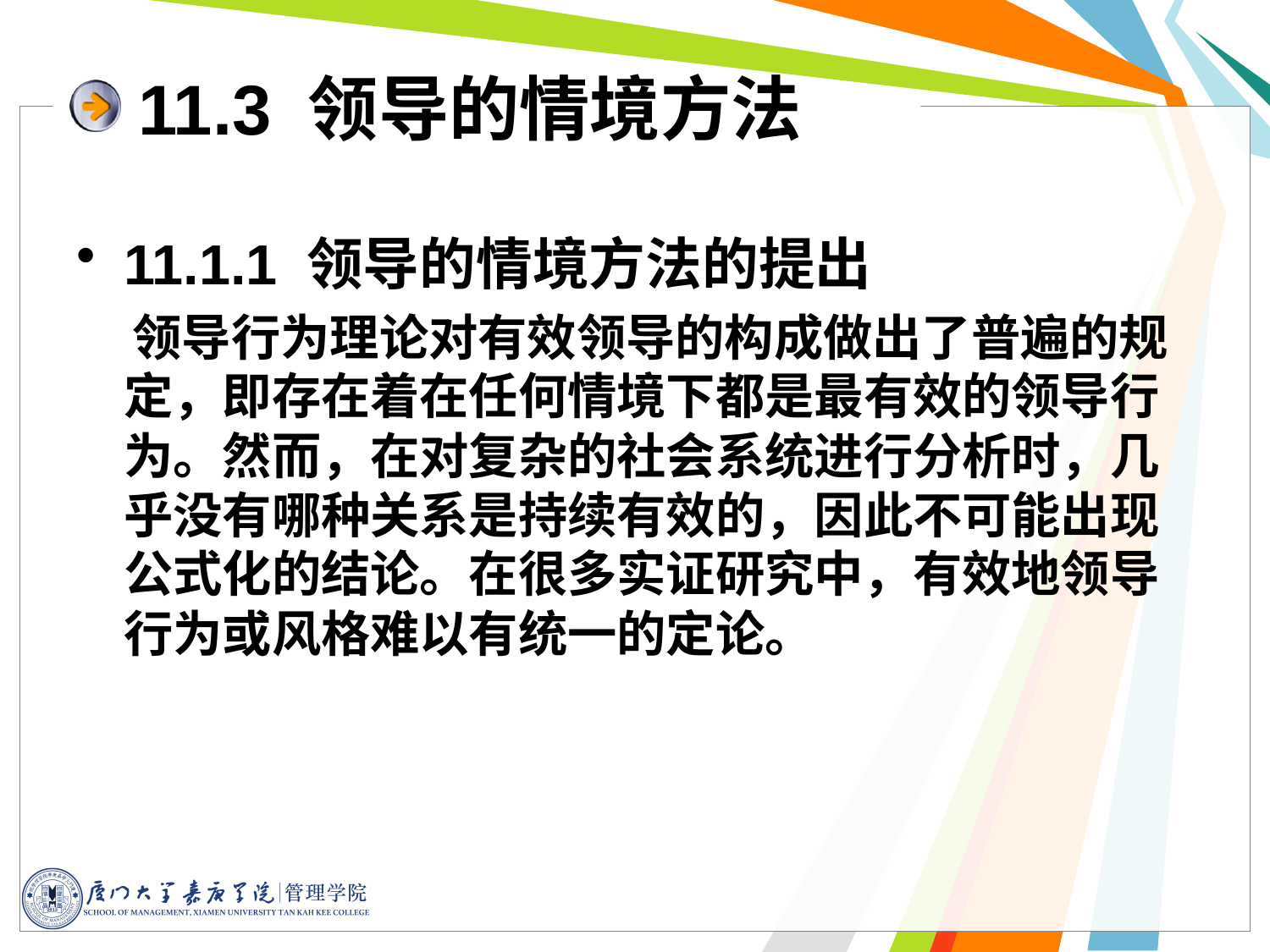

11.3 领导的情境方法
11.1.1 领导的情境方法的提出
    领导行为理论对有效领导的构成做出了普遍的规定，即存在着在任何情境下都是最有效的领导行为。然而，在对复杂的社会系统进行分析时，几乎没有哪种关系是持续有效的，因此不可能出现公式化的结论。在很多实证研究中，有效地领导行为或风格难以有统一的定论。